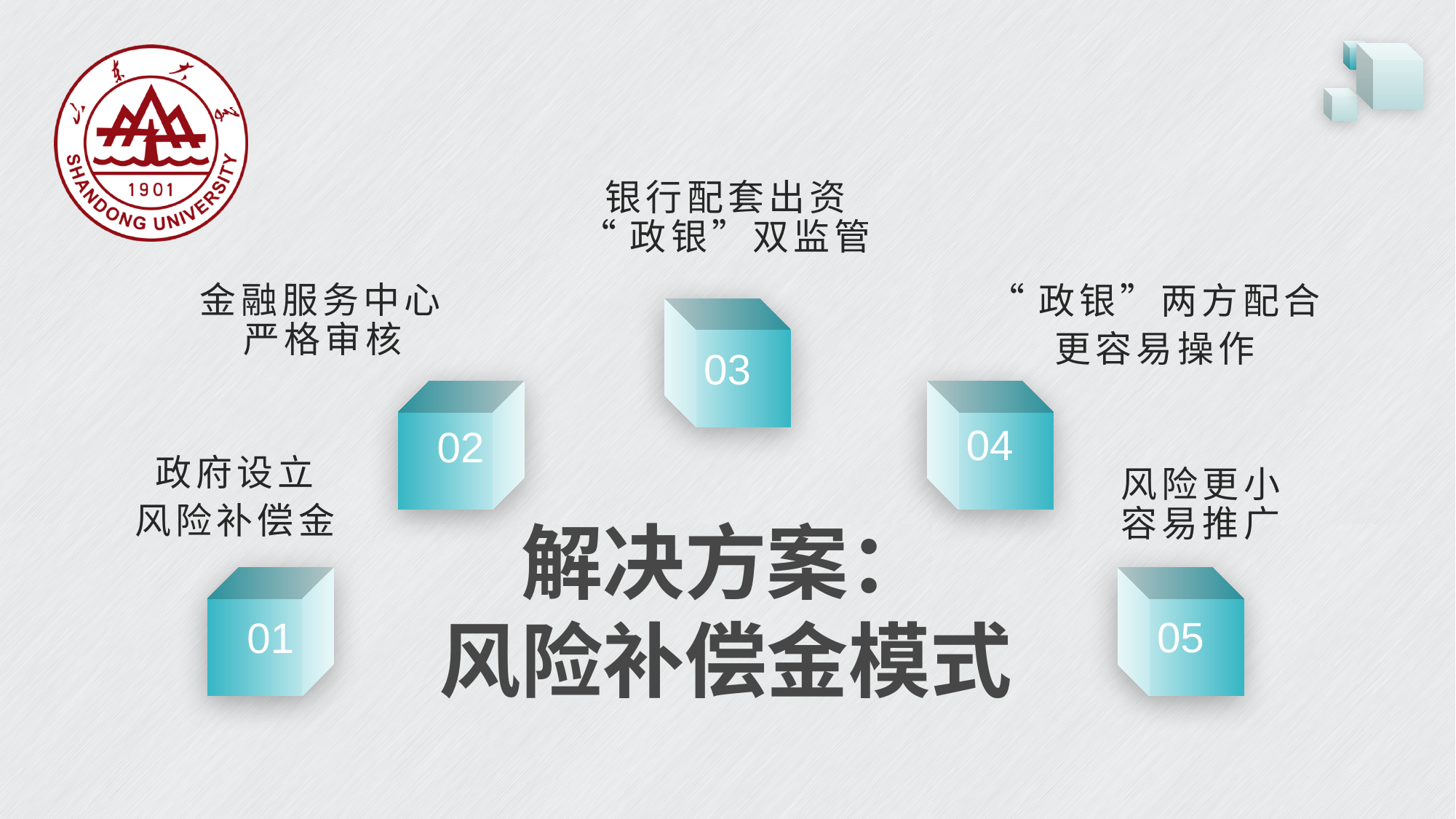

银行配套出资
“政银”双监管
“政银”两方配合
更容易操作
金融服务中心严格审核

03

02

04
政府设立
风险补偿金
风险更小
容易推广
解决方案：
风险补偿金模式

01

05